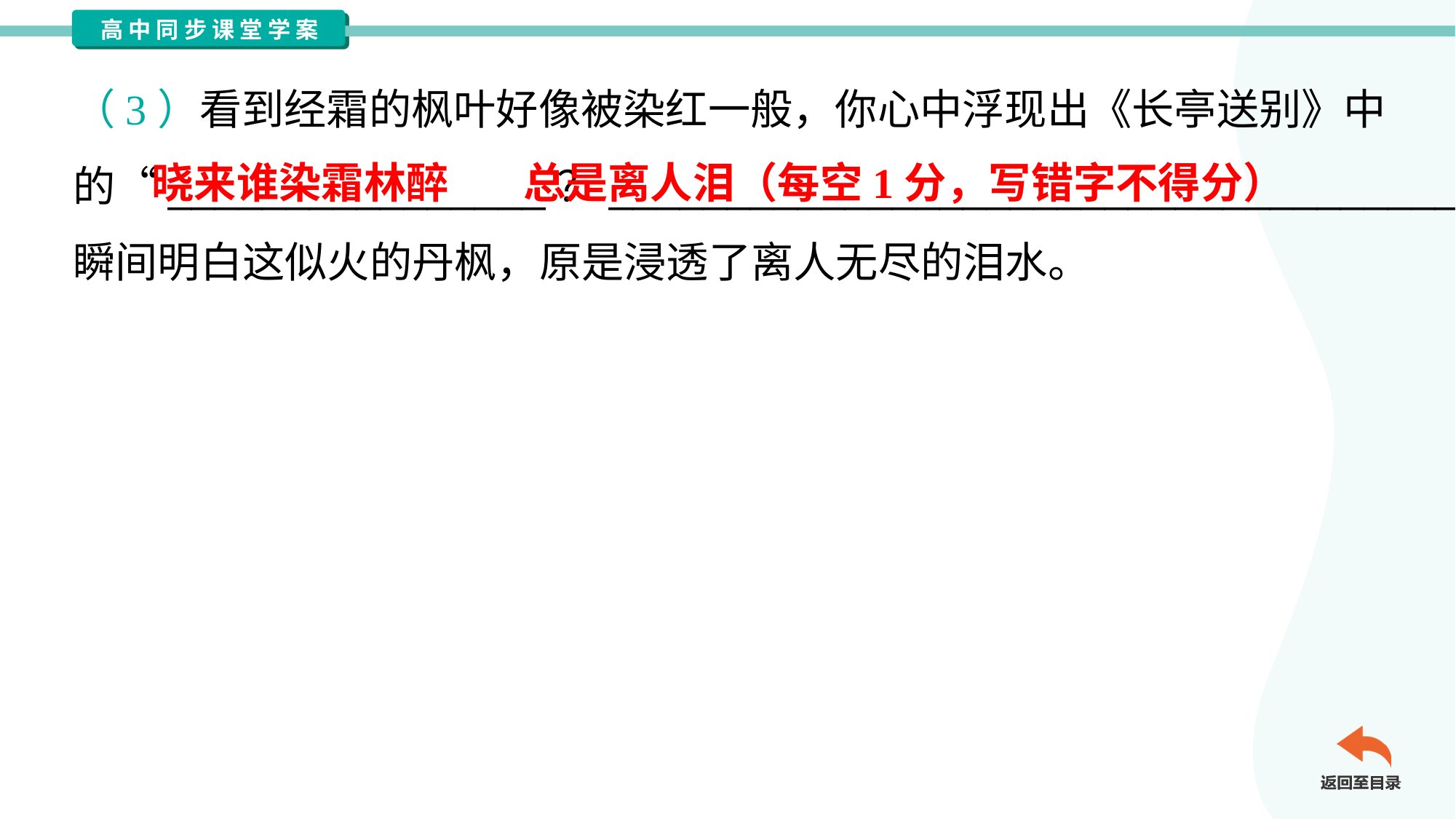

（3）看到经霜的枫叶好像被染红一般，你心中浮现出《长亭送别》中
的“________________？_____________________________________”，
瞬间明白这似火的丹枫，原是浸透了离人无尽的泪水。
晓来谁染霜林醉
总是离人泪（每空1分，写错字不得分）